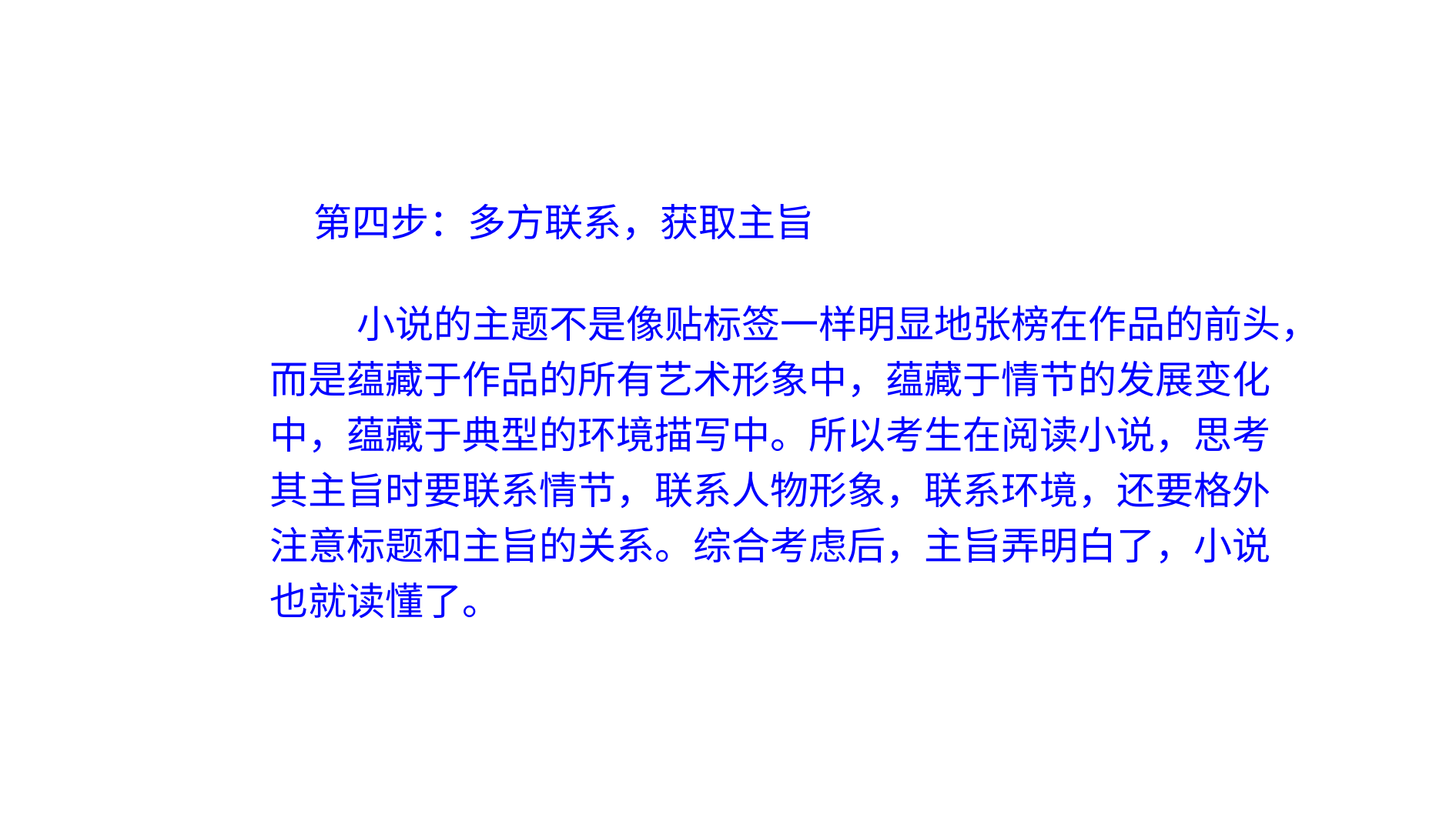

第四步：多方联系，获取主旨

         小说的主题不是像贴标签一样明显地张榜在作品的前头，而是蕴藏于作品的所有艺术形象中，蕴藏于情节的发展变化中，蕴藏于典型的环境描写中。所以考生在阅读小说，思考其主旨时要联系情节，联系人物形象，联系环境，还要格外注意标题和主旨的关系。综合考虑后，主旨弄明白了，小说也就读懂了。